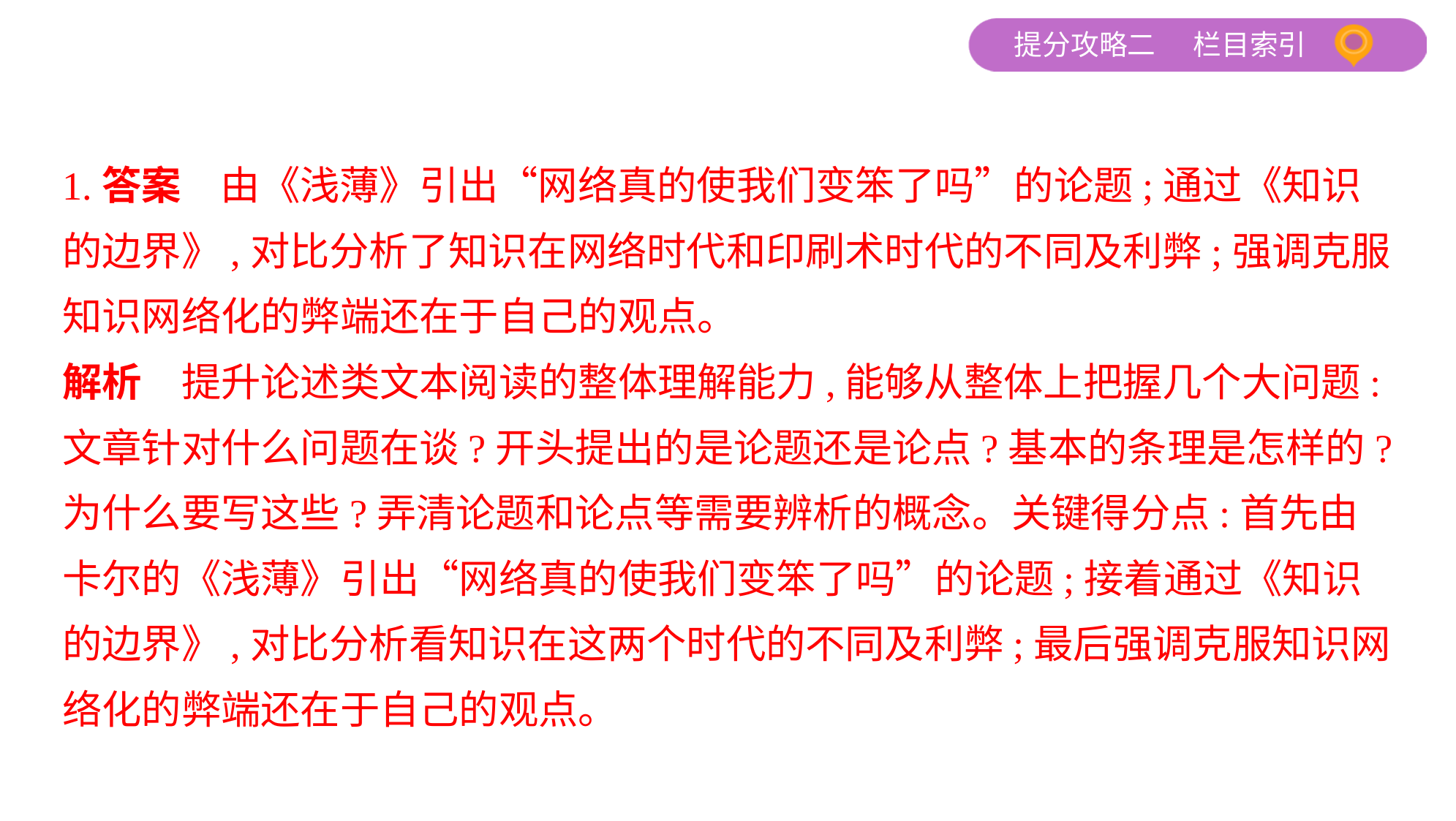

1.答案　由《浅薄》引出“网络真的使我们变笨了吗”的论题;通过《知识
的边界》,对比分析了知识在网络时代和印刷术时代的不同及利弊;强调克服
知识网络化的弊端还在于自己的观点。
解析　提升论述类文本阅读的整体理解能力,能够从整体上把握几个大问题:
文章针对什么问题在谈?开头提出的是论题还是论点?基本的条理是怎样的?
为什么要写这些?弄清论题和论点等需要辨析的概念。关键得分点:首先由
卡尔的《浅薄》引出“网络真的使我们变笨了吗”的论题;接着通过《知识
的边界》,对比分析看知识在这两个时代的不同及利弊;最后强调克服知识网
络化的弊端还在于自己的观点。